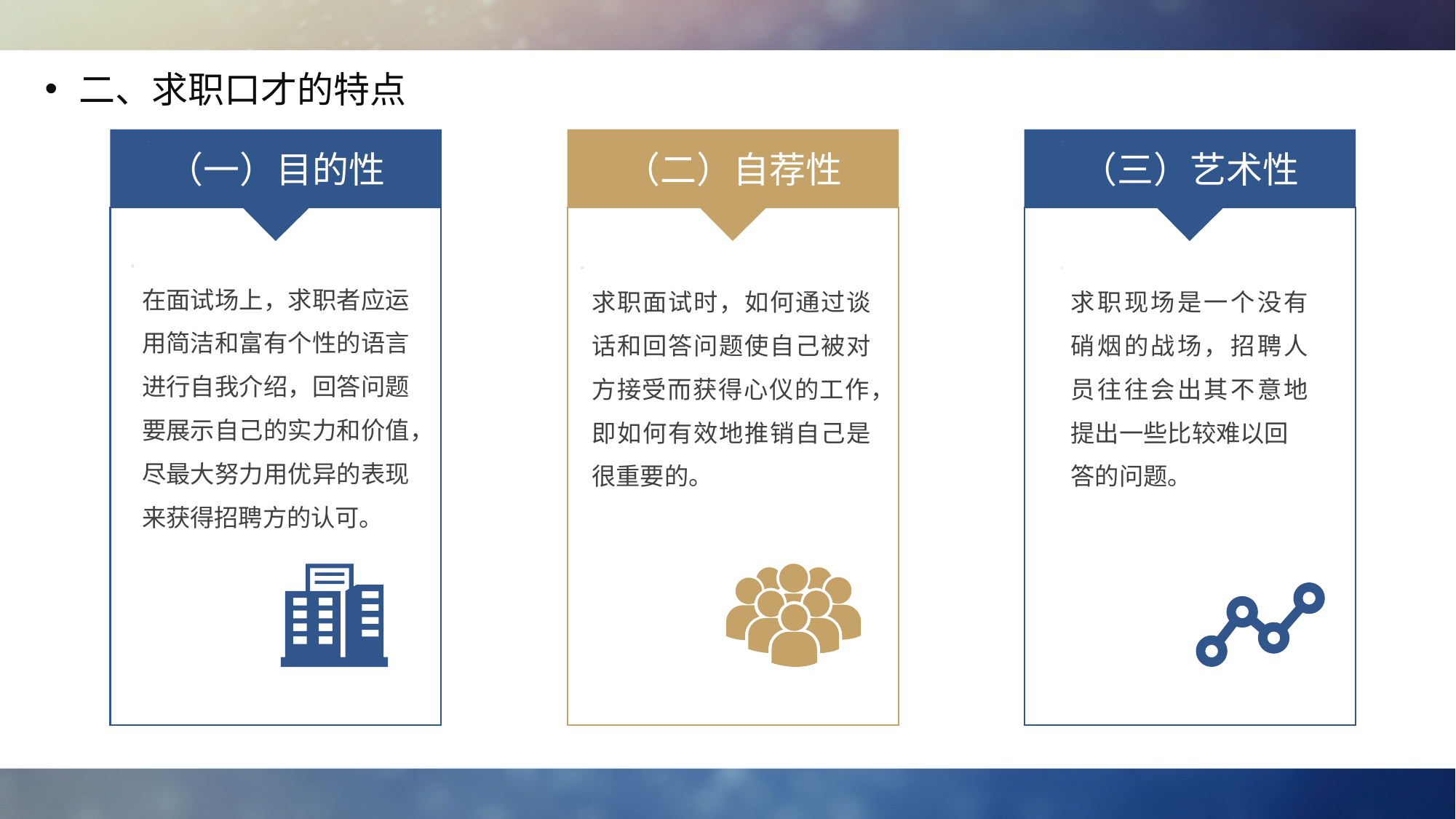

二、求职口才的特点

（一）目的性
（二）自荐性
（三）艺术性

在面试场上，求职者应运用简洁和富有个性的语言进行自我介绍，回答问题要展示自己的实力和价值，尽最大努力用优异的表现来获得招聘方的认可。
求职现场是一个没有硝烟的战场，招聘人员往往会出其不意地提出一些比较难以回
答的问题。
求职面试时，如何通过谈话和回答问题使自己被对方接受而获得心仪的工作，即如何有效地推销自己是很重要的。